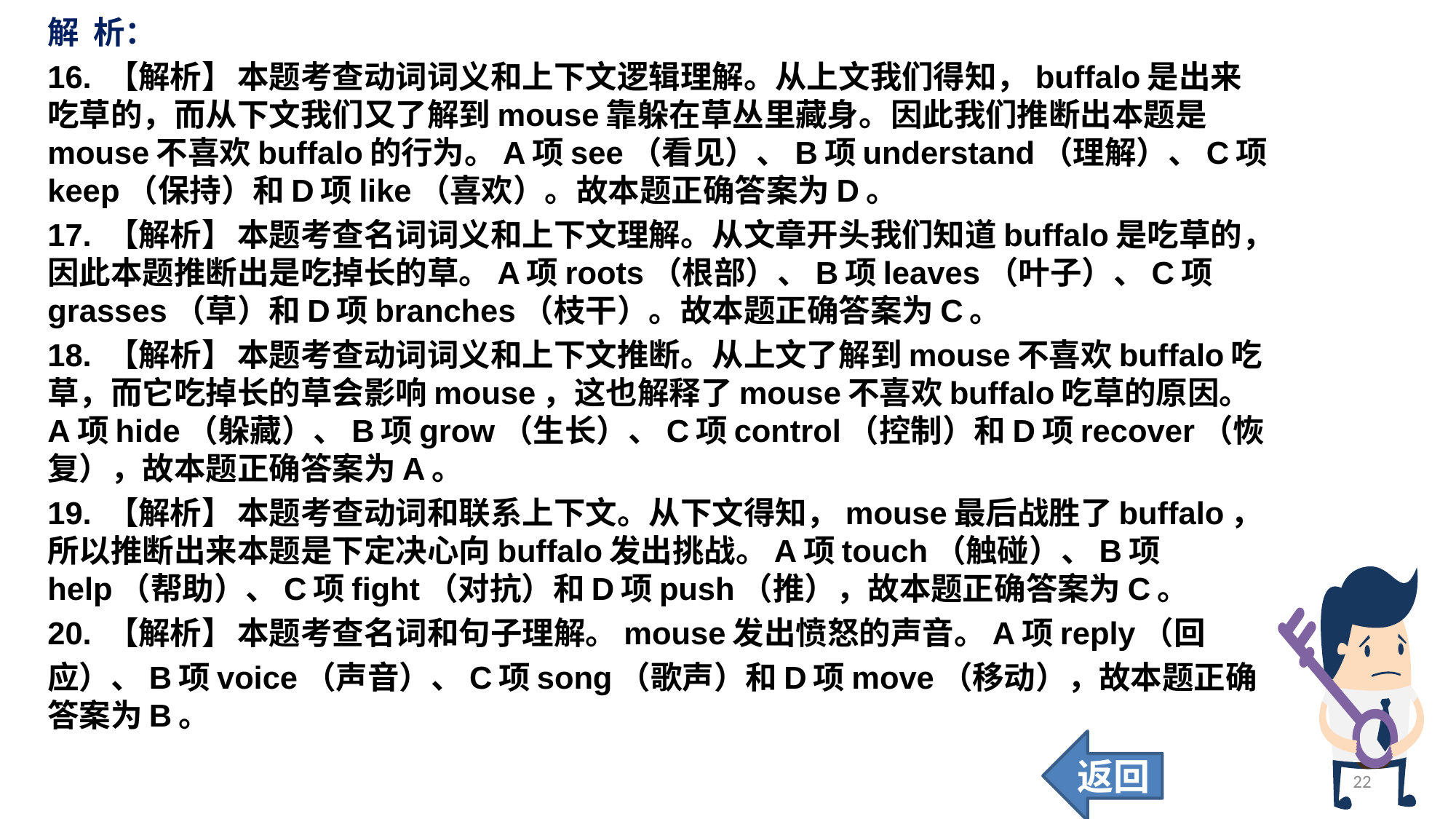

解  析：
16. 【解析】	本题考查动词词义和上下文逻辑理解。从上文我们得知，buffalo是出来吃草的，而从下文我们又了解到mouse靠躲在草丛里藏身。因此我们推断出本题是mouse不喜欢buffalo的行为。A项see（看见）、B项understand（理解）、C项keep（保持）和D项like（喜欢）。故本题正确答案为D。
17. 【解析】	本题考查名词词义和上下文理解。从文章开头我们知道buffalo是吃草的，因此本题推断出是吃掉长的草。A项roots（根部）、B项leaves（叶子）、C项grasses（草）和D项branches（枝干）。故本题正确答案为C。
18. 【解析】	本题考查动词词义和上下文推断。从上文了解到mouse不喜欢buffalo吃草，而它吃掉长的草会影响mouse，这也解释了mouse不喜欢buffalo吃草的原因。A项hide（躲藏）、B项grow（生长）、C项control（控制）和D项recover（恢复），故本题正确答案为A。
19. 【解析】	本题考查动词和联系上下文。从下文得知，mouse最后战胜了buffalo，所以推断出来本题是下定决心向buffalo发出挑战。A项touch（触碰）、B项help（帮助）、C项fight（对抗）和D项push（推），故本题正确答案为C。
20. 【解析】	本题考查名词和句子理解。mouse发出愤怒的声音。A项reply（回
应）、B项voice（声音）、C项song（歌声）和D项move（移动），故本题正确答案为B。

返回
22